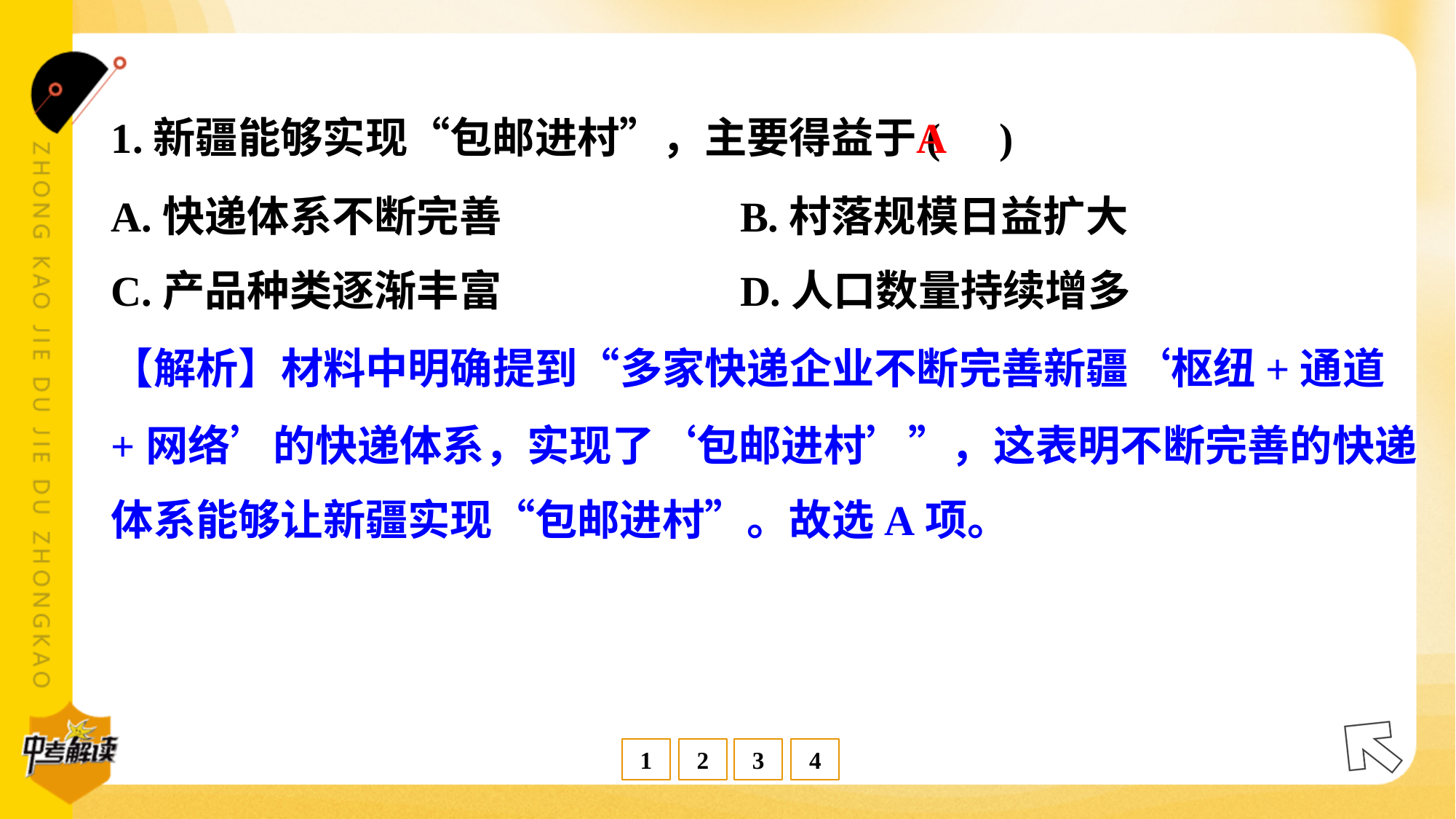

A
1.新疆能够实现“包邮进村”，主要得益于(     )
A.快递体系不断完善	B.村落规模日益扩大
C.产品种类逐渐丰富	D.人口数量持续增多
【解析】材料中明确提到“多家快递企业不断完善新疆‘枢纽+通道
+网络’的快递体系，实现了‘包邮进村’”，这表明不断完善的快递
体系能够让新疆实现“包邮进村”。故选A项。